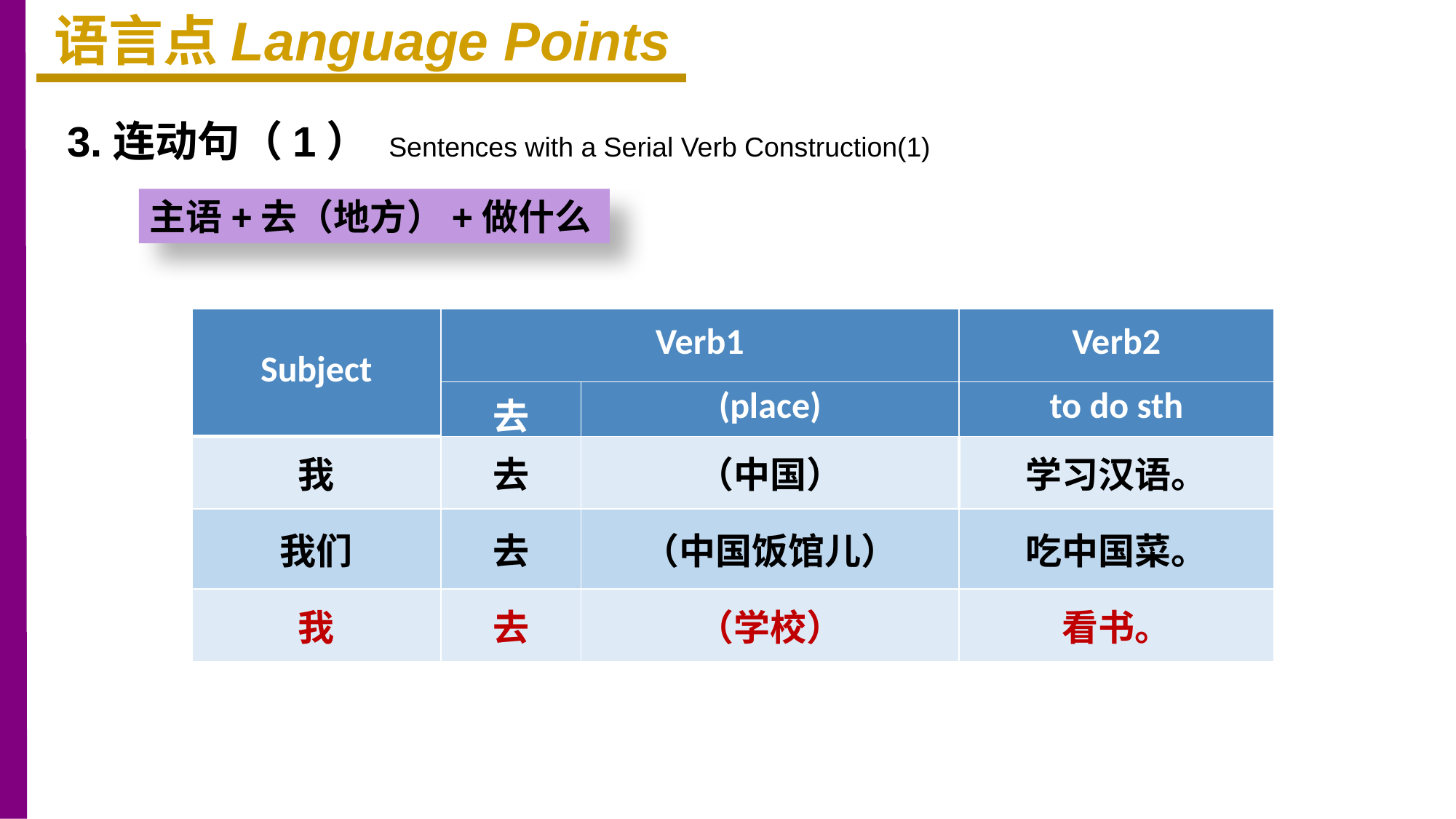

语言点Language Points
3.连动句（1） Sentences with a Serial Verb Construction(1)
主语+去（地方）+做什么
| Subject | Verb1 |  | Verb2 |
| --- | --- | --- | --- |
|  | 去 | (place) | to do sth |
| 我 | 去 | （中国） | 学习汉语。 |
| 我们 | 去 | （中国饭馆儿） | 吃中国菜。 |
| 我 | 去 | （学校） | 看书。 |